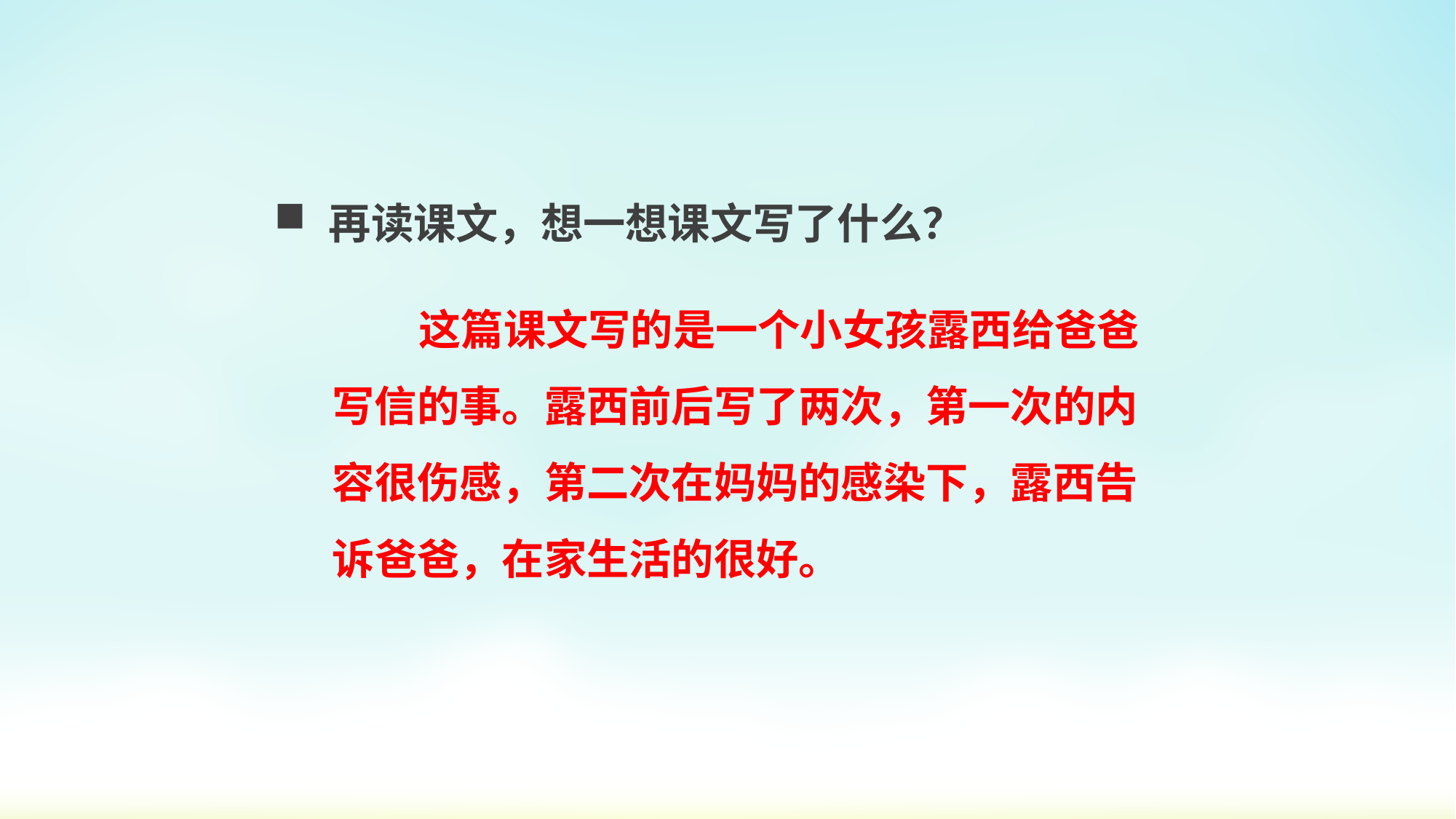

再读课文，想一想课文写了什么？
这篇课文写的是一个小女孩露西给爸爸写信的事。露西前后写了两次，第一次的内容很伤感，第二次在妈妈的感染下，露西告诉爸爸，在家生活的很好。